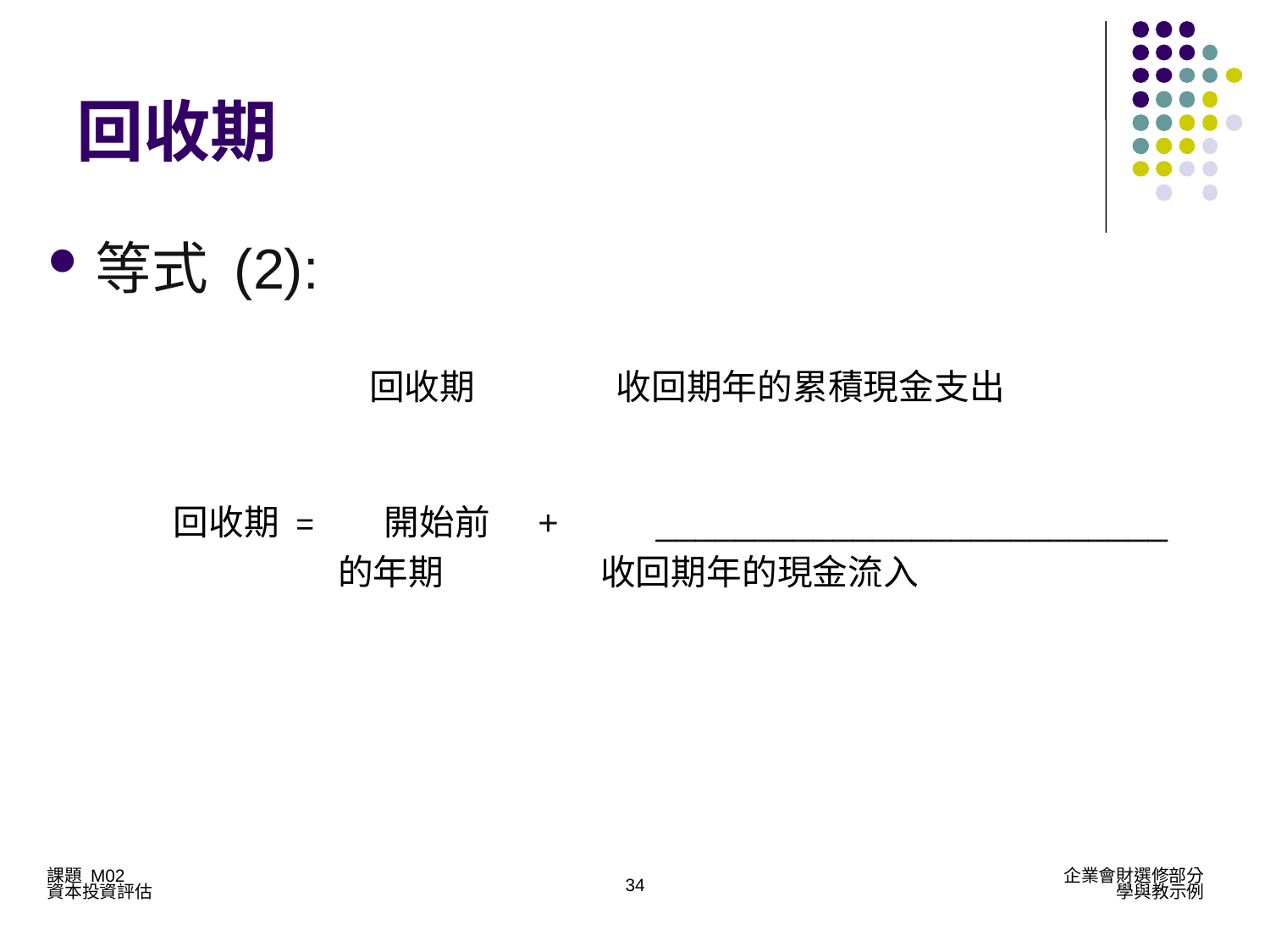

# 回收期
等式 (2):

　　　　　　　   回收期                  收回期年的累積現金支出
               回收期 =       開始前     +          __________________________
                                    的年期                    收回期年的現金流入
34